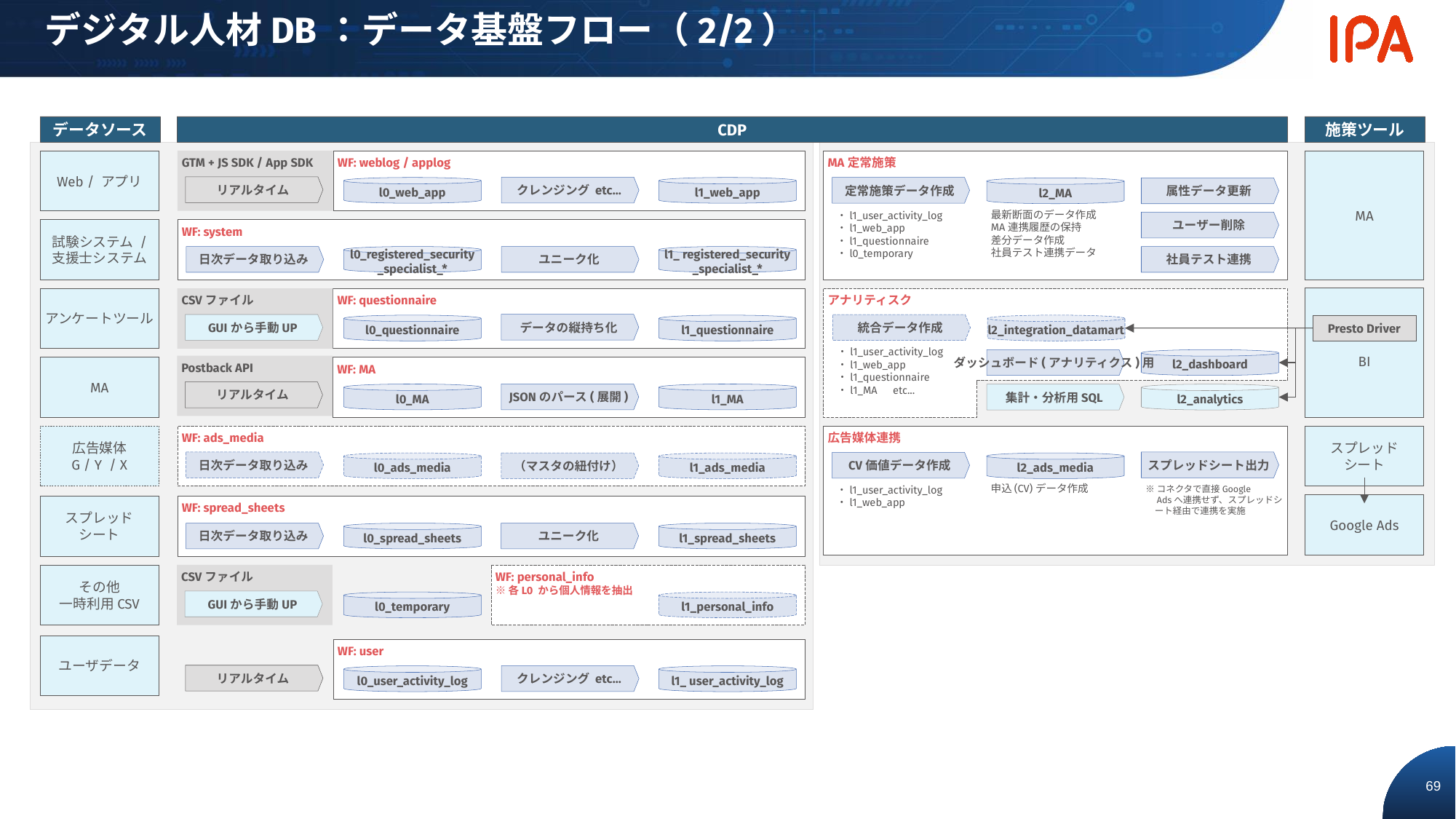

# デジタル人材DB：データ基盤フロー（2/2）
データソース
CDP
施策ツール

MA
GTM + JS SDK / App SDK
Web / アプリ
WF: weblog / applog
MA定常施策
リアルタイム
クレンジング etc...
定常施策データ作成
l0_web_app
l1_web_app
l2_MA
属性データ更新
最新断面のデータ作成
MA連携履歴の保持
差分データ作成
社員テスト連携データ

・l1_user_activity_log
・l1_web_app
・l1_questionnaire
・l0_temporary
ユーザー削除
試験システム /
支援士システム
WF: system
日次データ取り込み
l0_registered_security
_specialist_*
ユニーク化
l1_ registered_security
_specialist_*
社員テスト連携

BI
アンケートツール
WF: questionnaire
CSVファイル
アナリティスク
データの縦持ち化
GUIから手動UP
統合データ作成
l0_questionnaire
l1_questionnaire
l2_integration_datamart
Presto Driver
・l1_user_activity_log
・l1_web_app
・l1_questionnaire
・l1_MA　etc...
ダッシュボード(アナリティクス)用
l2_dashboard
Postback API
MA
WF: MA
リアルタイム
l0_MA
JSONのパース(展開)
l1_MA
集計・分析用SQL
l2_analytics
広告媒体
G / Y  / X
WF: ads_media
スプレッド
シート
広告媒体連携
日次データ取り込み
スプレッドシート出力
CV価値データ作成
l0_ads_media
（マスタの紐付け）
l1_ads_media
l2_ads_media
申込(CV)データ作成

※コネクタで直接Google
　Adsへ連携せず、スプレッドシ
　ート経由で連携を実施

・l1_user_activity_log
・l1_web_app
Google Ads
スプレッド
シート
WF: spread_sheets
日次データ取り込み
l0_spread_sheets
ユニーク化
l1_spread_sheets
その他
一時利用CSV
WF: personal_info
※各L0 から個人情報を抽出
CSVファイル
GUIから手動UP
l0_temporary
l1_personal_info
ユーザデータ
WF: user
リアルタイム
クレンジング etc...
l0_user_activity_log
l1_ user_activity_log